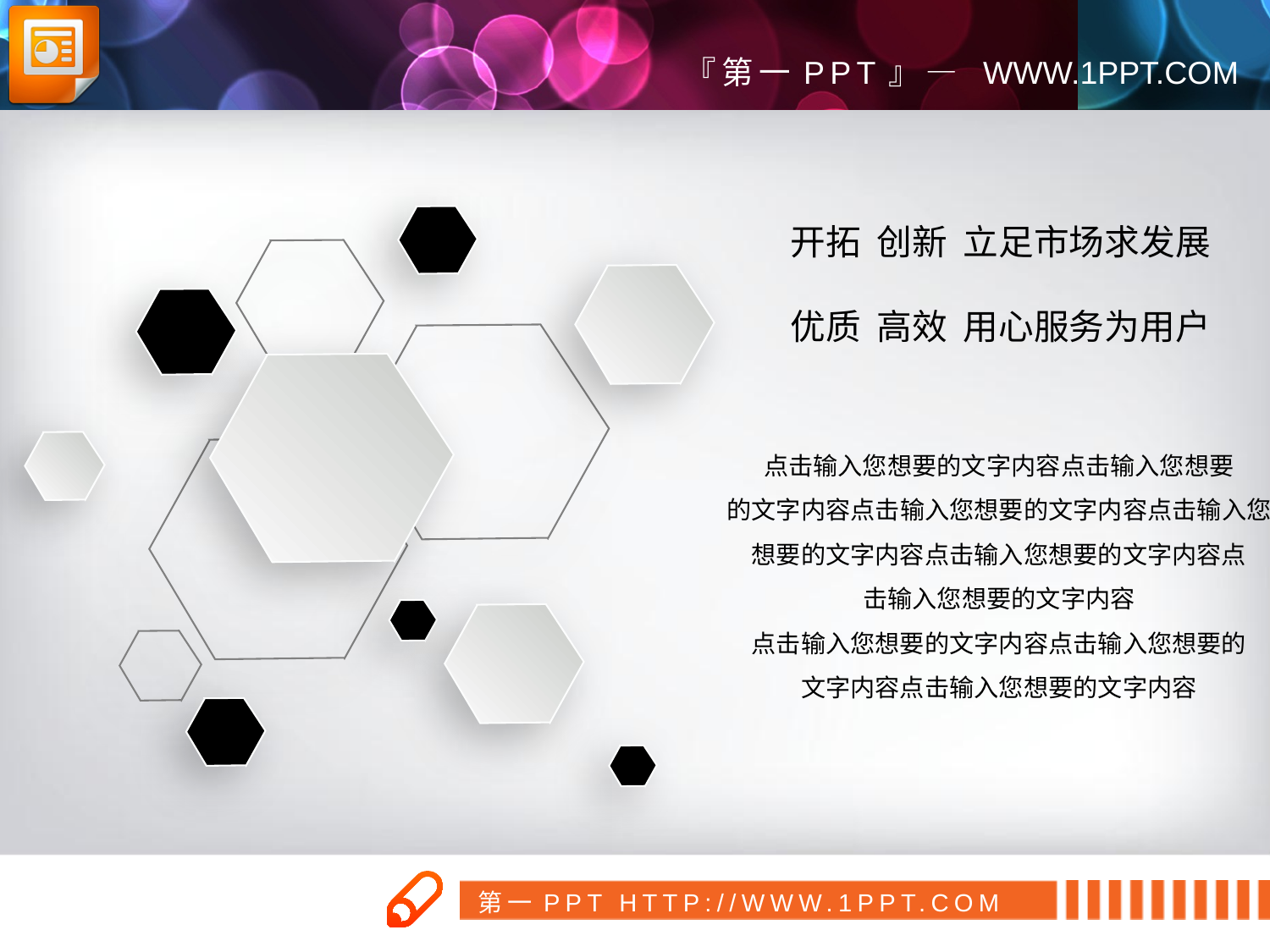

开拓  创新  立足市场求发展

优质  高效  用心服务为用户

点击输入您想要的文字内容点击输入您想要
的文字内容点击输入您想要的文字内容点击输入您想要的文字内容点击输入您想要的文字内容点
击输入您想要的文字内容
点击输入您想要的文字内容点击输入您想要的
文字内容点击输入您想要的文字内容